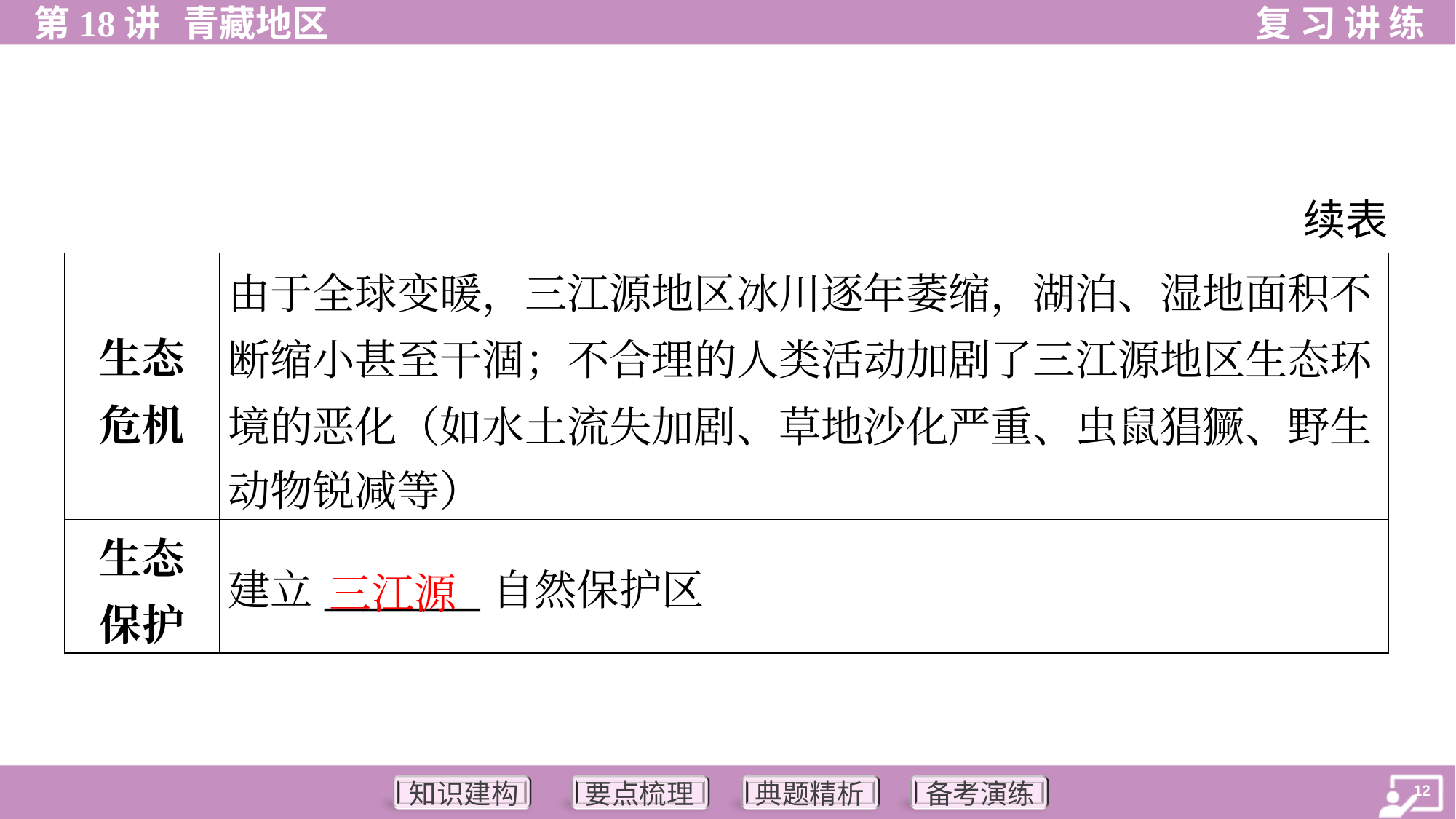

续表
| 生态 危机 | 由于全球变暖，三江源地区冰川逐年萎缩，湖泊、湿地面积不 断缩小甚至干涸；不合理的人类活动加剧了三江源地区生态环 境的恶化（如水土流失加剧、草地沙化严重、虫鼠猖獗、野生 动物锐减等） |
| --- | --- |
| 生态 保护 | 建立\_\_\_\_\_\_\_\_自然保护区 |
三江源